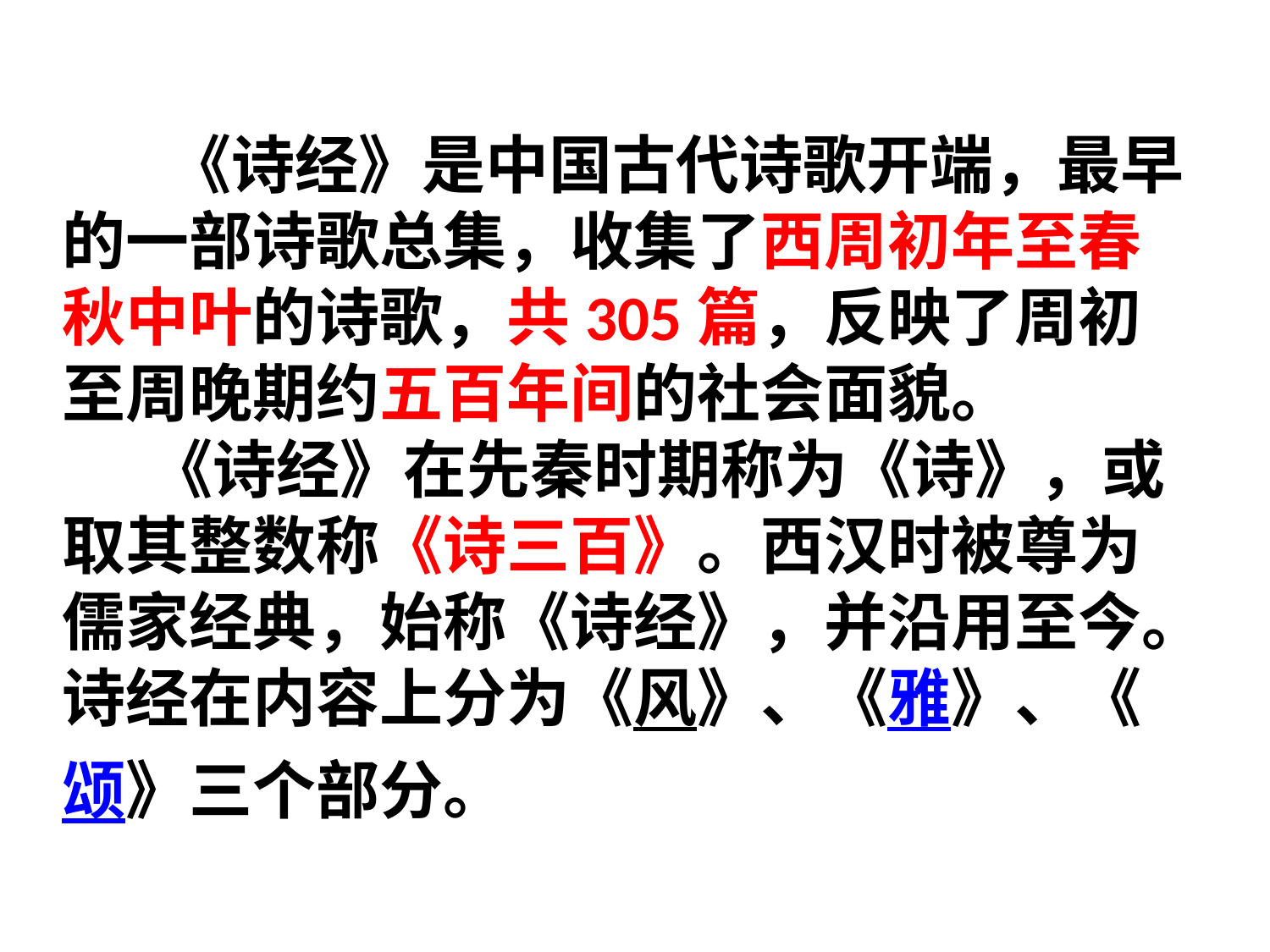

《诗经》是中国古代诗歌开端，最早的一部诗歌总集，收集了西周初年至春秋中叶的诗歌，共305篇，反映了周初至周晚期约五百年间的社会面貌。
     《诗经》在先秦时期称为《诗》，或取其整数称《诗三百》。西汉时被尊为儒家经典，始称《诗经》，并沿用至今。诗经在内容上分为《风》、《雅》、《颂》三个部分。